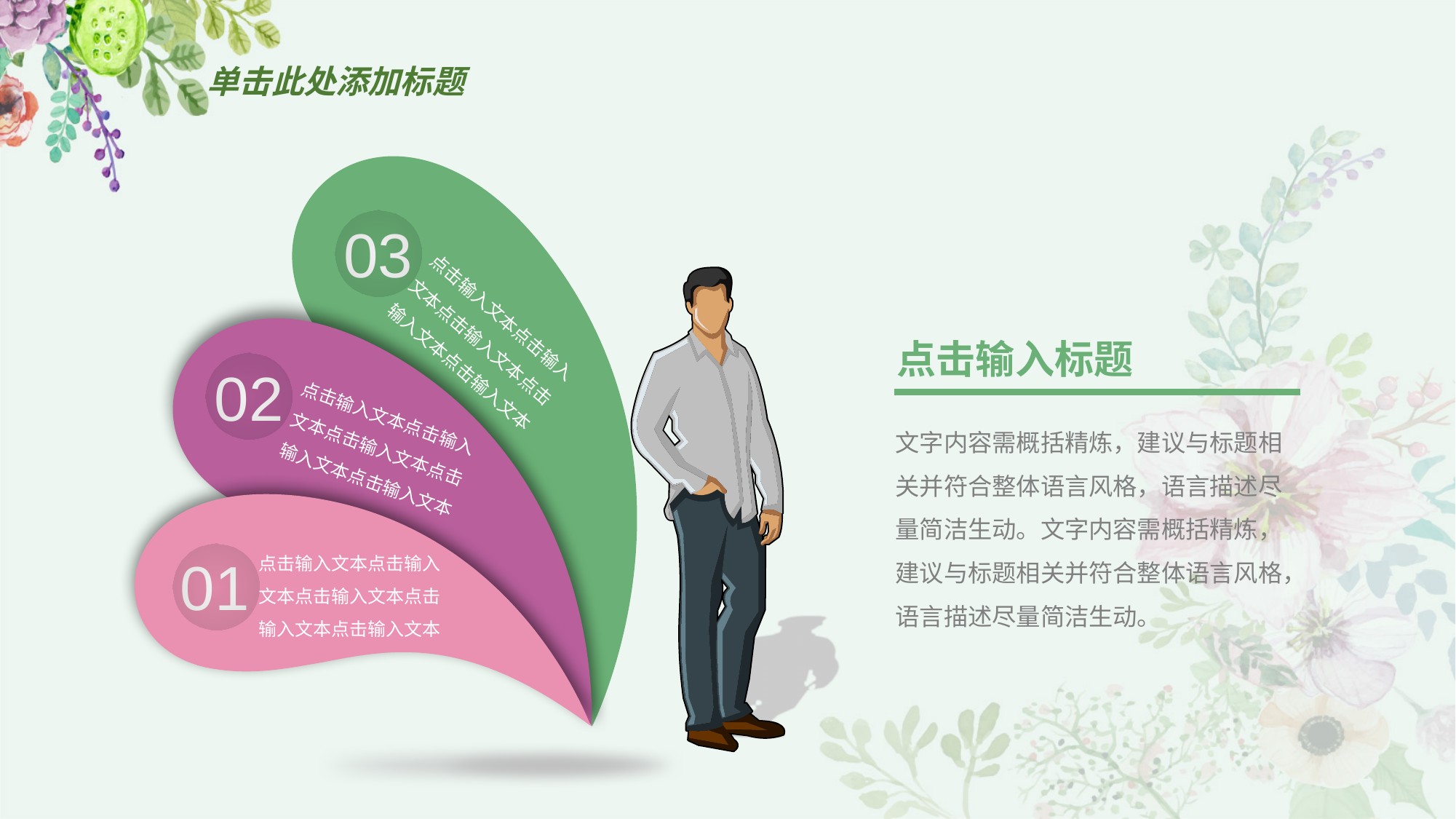

# 单击此处添加标题

03
点击输入文本点击输入文本点击输入文本点击输入文本点击输入文本

02
点击输入文本点击输入文本点击输入文本点击输入文本点击输入文本

点击输入标题
文字内容需概括精炼，建议与标题相关并符合整体语言风格，语言描述尽量简洁生动。文字内容需概括精炼，建议与标题相关并符合整体语言风格，语言描述尽量简洁生动。

点击输入文本点击输入文本点击输入文本点击输入文本点击输入文本
01